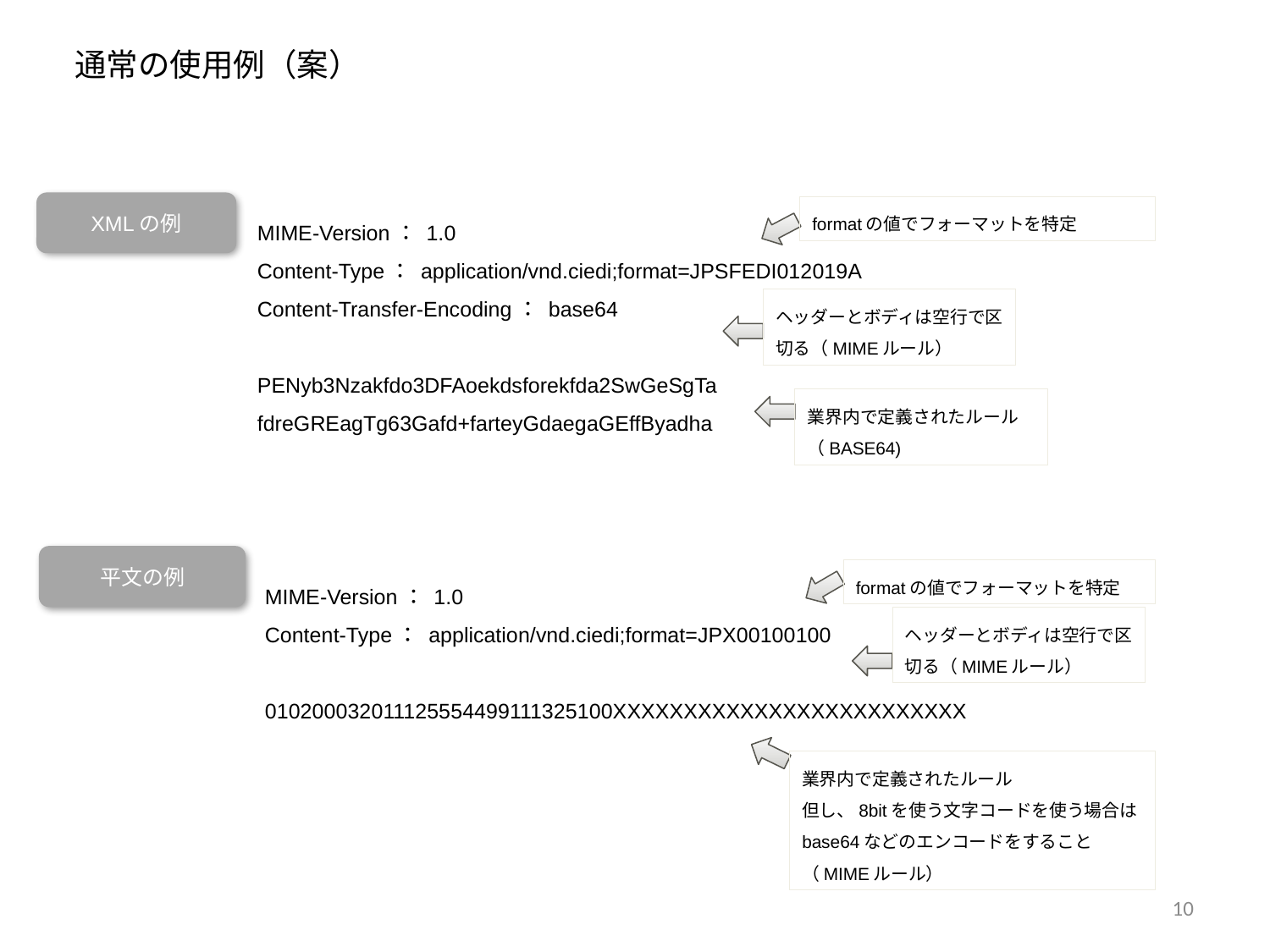

通常の使用例（案）

XMLの例
formatの値でフォーマットを特定
MIME-Version： 1.0
Content-Type： application/vnd.ciedi;format=JPSFEDI012019A
Content-Transfer-Encoding： base64

PENyb3Nzakfdo3DFAoekdsforekfda2SwGeSgTa
fdreGREagTg63Gafd+farteyGdaegaGEffByadha

ヘッダーとボディは空行で区切る（MIMEルール）

業界内で定義されたルール
（BASE64)

平文の例
formatの値でフォーマットを特定
MIME-Version： 1.0
Content-Type： application/vnd.ciedi;format=JPX00100100

010200032011125554499111325100XXXXXXXXXXXXXXXXXXXXXXXXX

ヘッダーとボディは空行で区切る（MIMEルール）

業界内で定義されたルール
但し、8bitを使う文字コードを使う場合はbase64などのエンコードをすること
（MIMEルール）
10